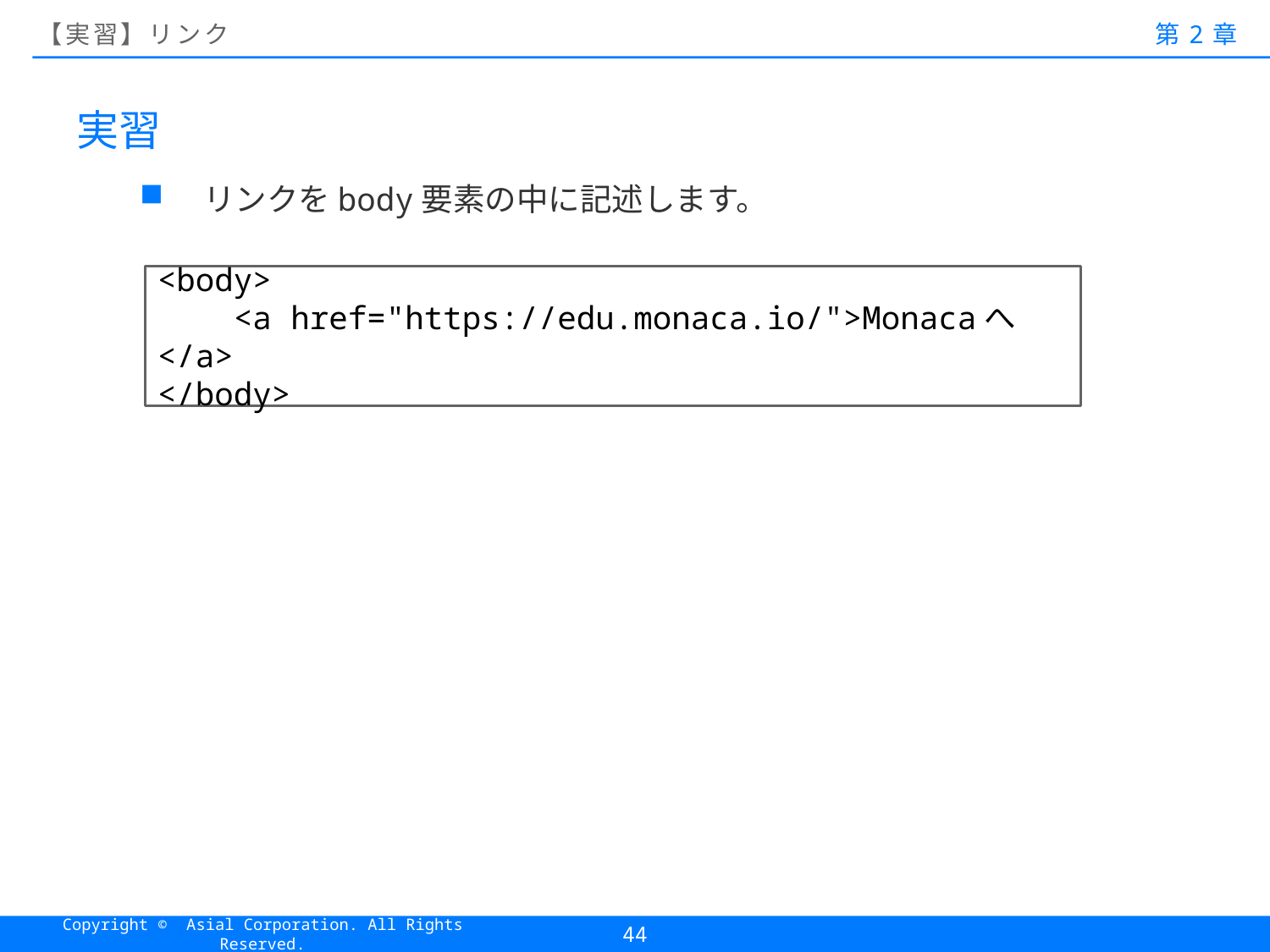

# 【実習】リンク
第2章
実習
リンクをbody要素の中に記述します。
<body>
    <a href="https://edu.monaca.io/">Monacaへ</a>
</body>
44